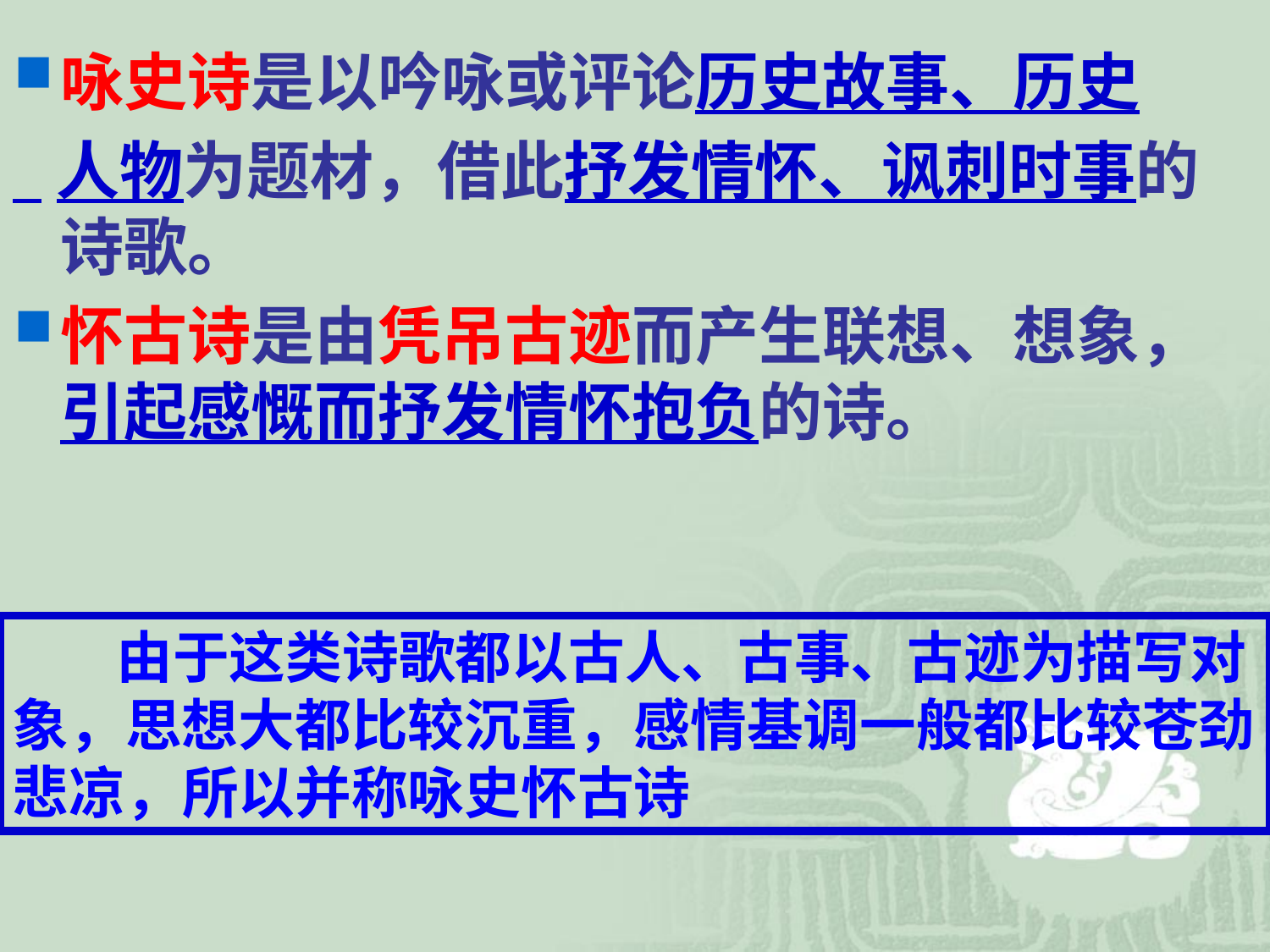

咏史诗是以吟咏或评论历史故事、历史
  人物为题材，借此抒发情怀、讽刺时事的诗歌。
怀古诗是由凭吊古迹而产生联想、想象，引起感慨而抒发情怀抱负的诗。
       由于这类诗歌都以古人、古事、古迹为描写对象，思想大都比较沉重，感情基调一般都比较苍劲悲凉，所以并称咏史怀古诗
5